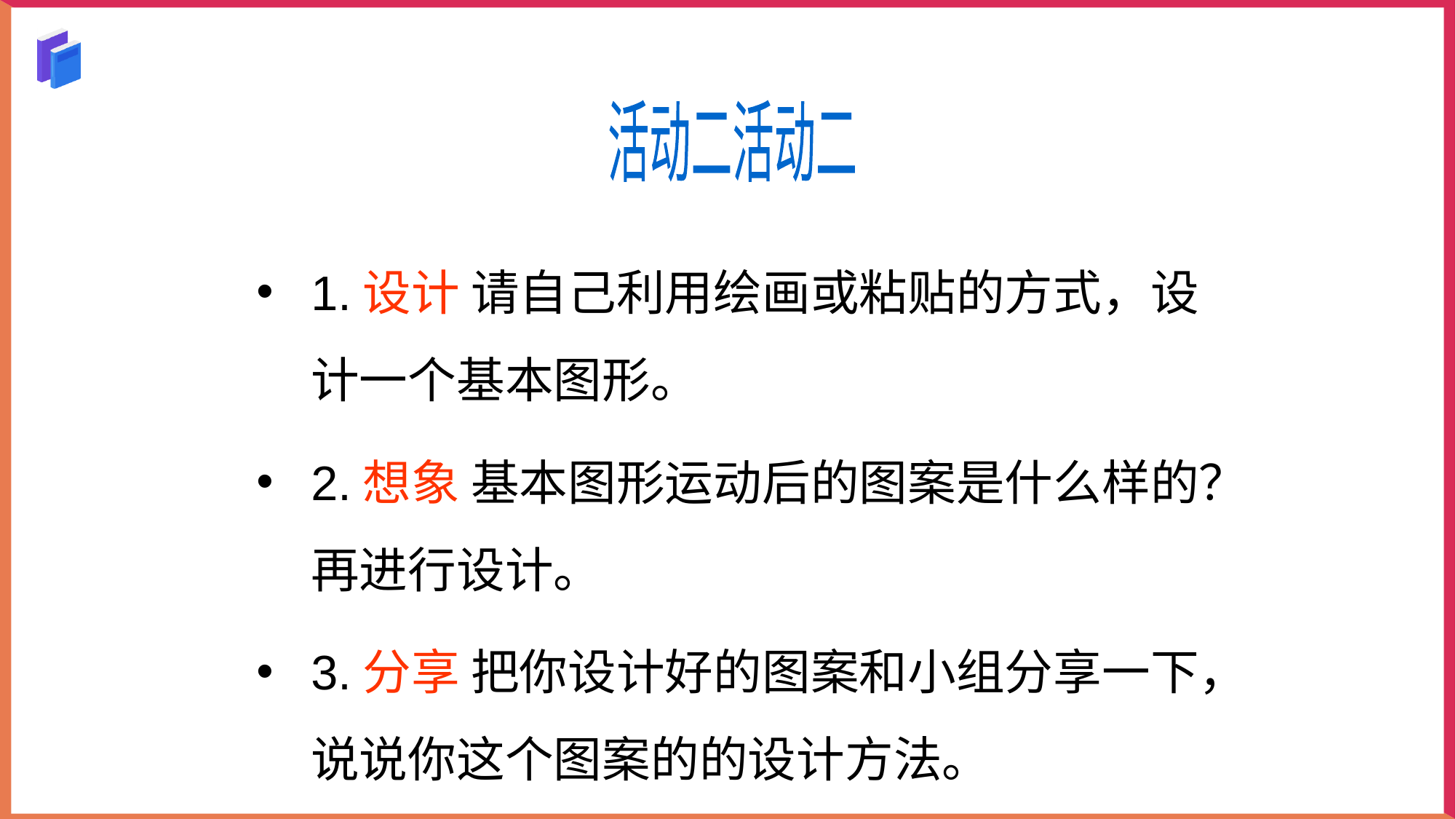

活动二活动二
1.设计 请自己利用绘画或粘贴的方式，设计一个基本图形。
2.想象 基本图形运动后的图案是什么样的？再进行设计。
3.分享 把你设计好的图案和小组分享一下，说说你这个图案的的设计方法。